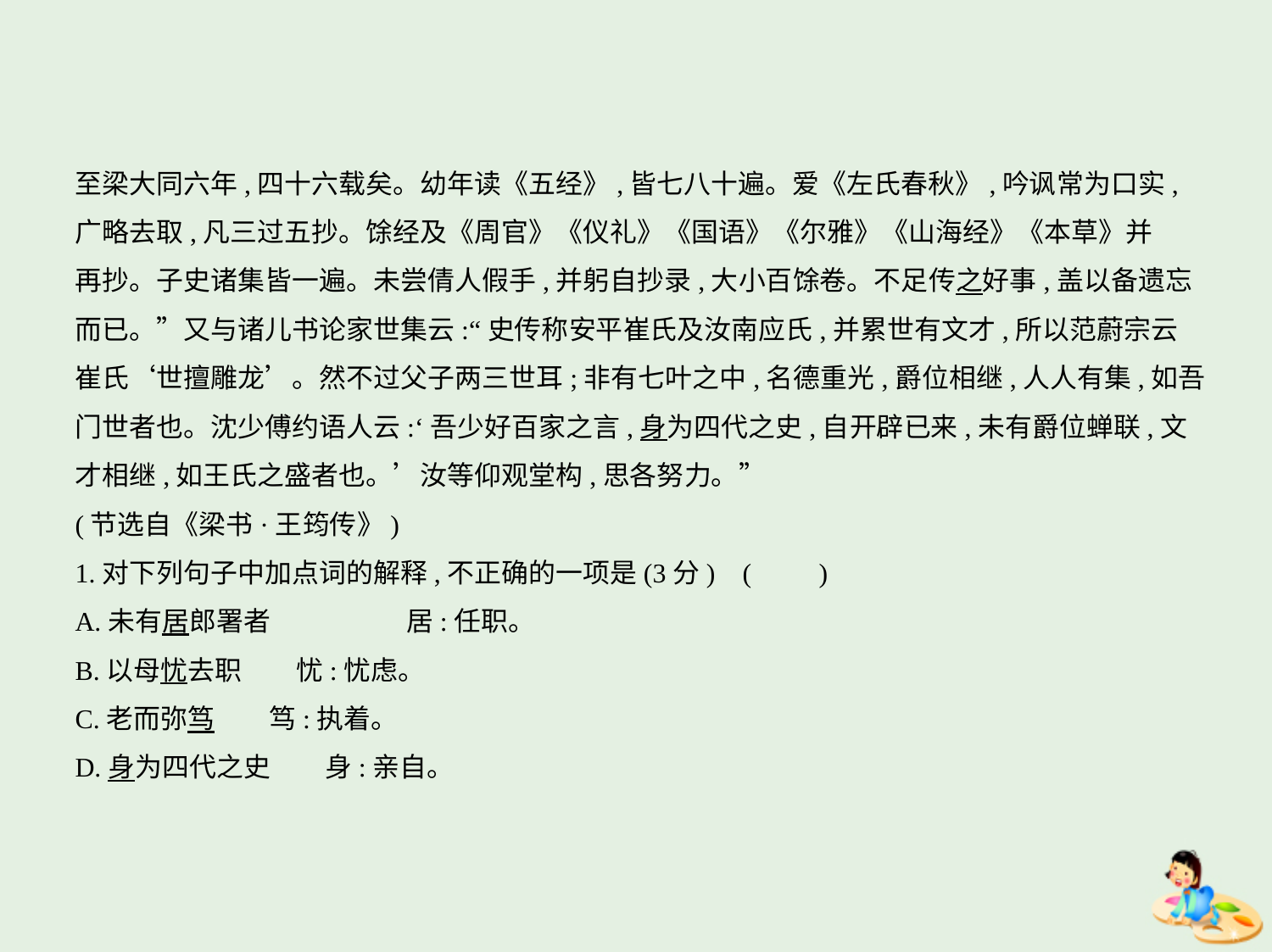

至梁大同六年,四十六载矣。幼年读《五经》,皆七八十遍。爱《左氏春秋》,吟讽常为口实,
广略去取,凡三过五抄。馀经及《周官》《仪礼》《国语》《尔雅》《山海经》《本草》并
再抄。子史诸集皆一遍。未尝倩人假手,并躬自抄录,大小百馀卷。不足传之好事,盖以备遗忘
而已。”又与诸儿书论家世集云:“史传称安平崔氏及汝南应氏,并累世有文才,所以范蔚宗云
崔氏‘世擅雕龙’。然不过父子两三世耳;非有七叶之中,名德重光,爵位相继,人人有集,如吾
门世者也。沈少傅约语人云:‘吾少好百家之言,身为四代之史,自开辟已来,未有爵位蝉联,文
才相继,如王氏之盛者也。’汝等仰观堂构,思各努力。”
(节选自《梁书·王筠传》)
1.对下列句子中加点词的解释,不正确的一项是(3分) (　　)
A.未有居郎署者　　　　　居:任职。
B.以母忧去职　　忧:忧虑。
C.老而弥笃　　笃:执着。
D.身为四代之史　　身:亲自。